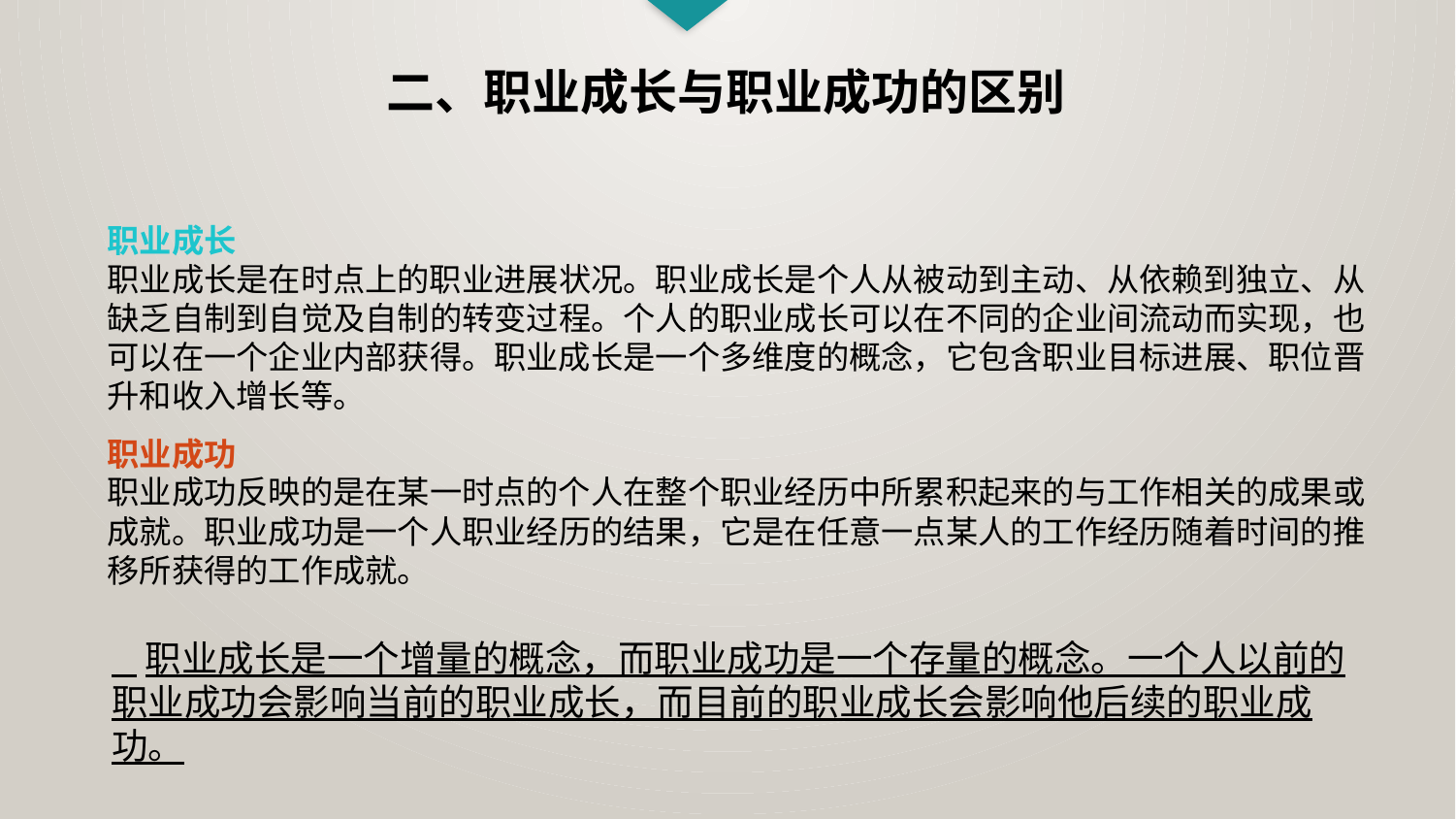

二、职业成长与职业成功的区别
职业成长
职业成长是在时点上的职业进展状况。职业成长是个人从被动到主动、从依赖到独立、从缺乏自制到自觉及自制的转变过程。个人的职业成长可以在不同的企业间流动而实现，也可以在一个企业内部获得。职业成长是一个多维度的概念，它包含职业目标进展、职位晋升和收入增长等。
职业成功
职业成功反映的是在某一时点的个人在整个职业经历中所累积起来的与工作相关的成果或成就。职业成功是一个人职业经历的结果，它是在任意一点某人的工作经历随着时间的推移所获得的工作成就。
   职业成长是一个增量的概念，而职业成功是一个存量的概念。一个人以前的职业成功会影响当前的职业成长，而目前的职业成长会影响他后续的职业成功。
52